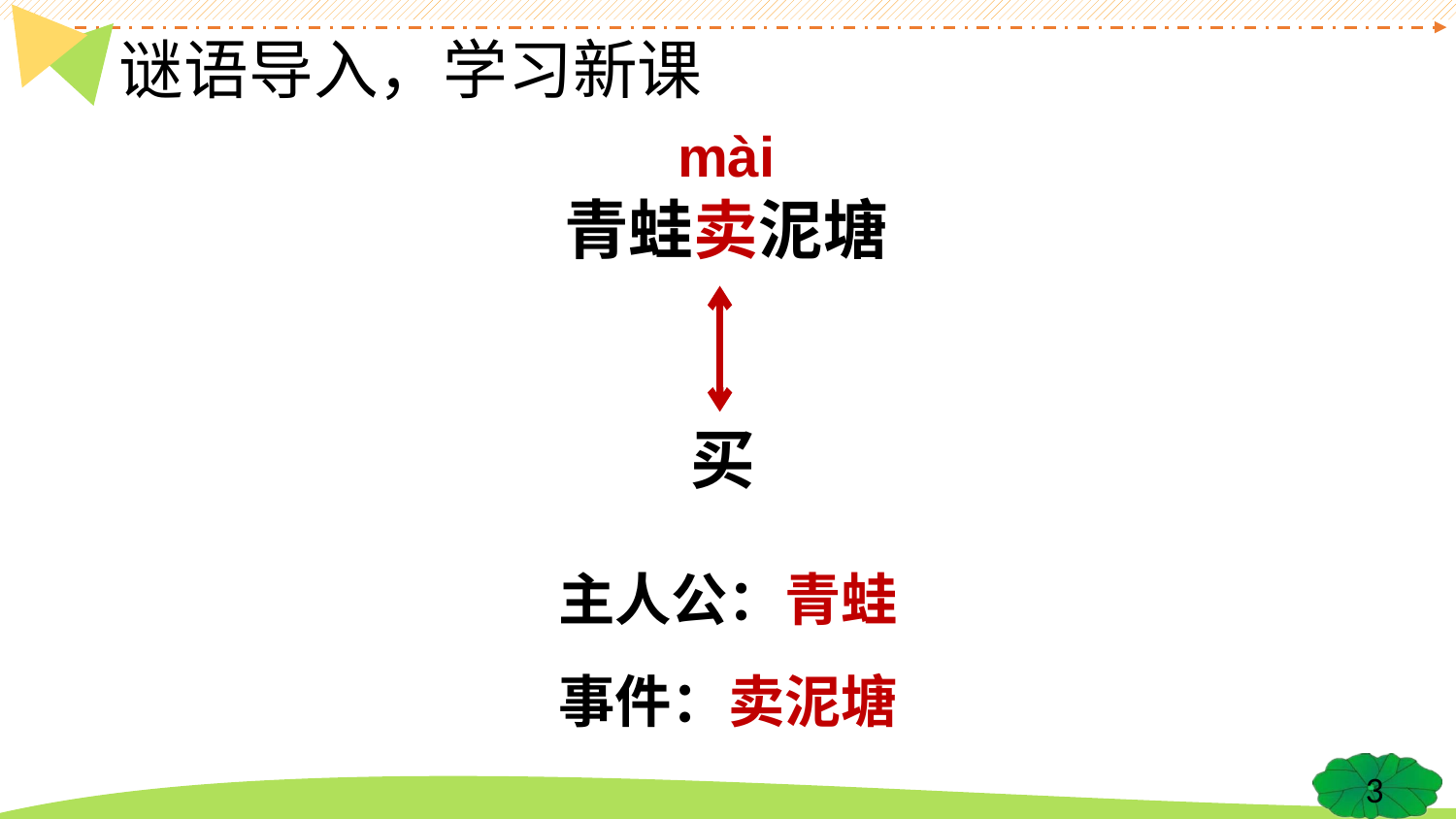

# 谜语导入，学习新课
mài
青蛙卖泥塘
买
主人公：青蛙
事件：卖泥塘